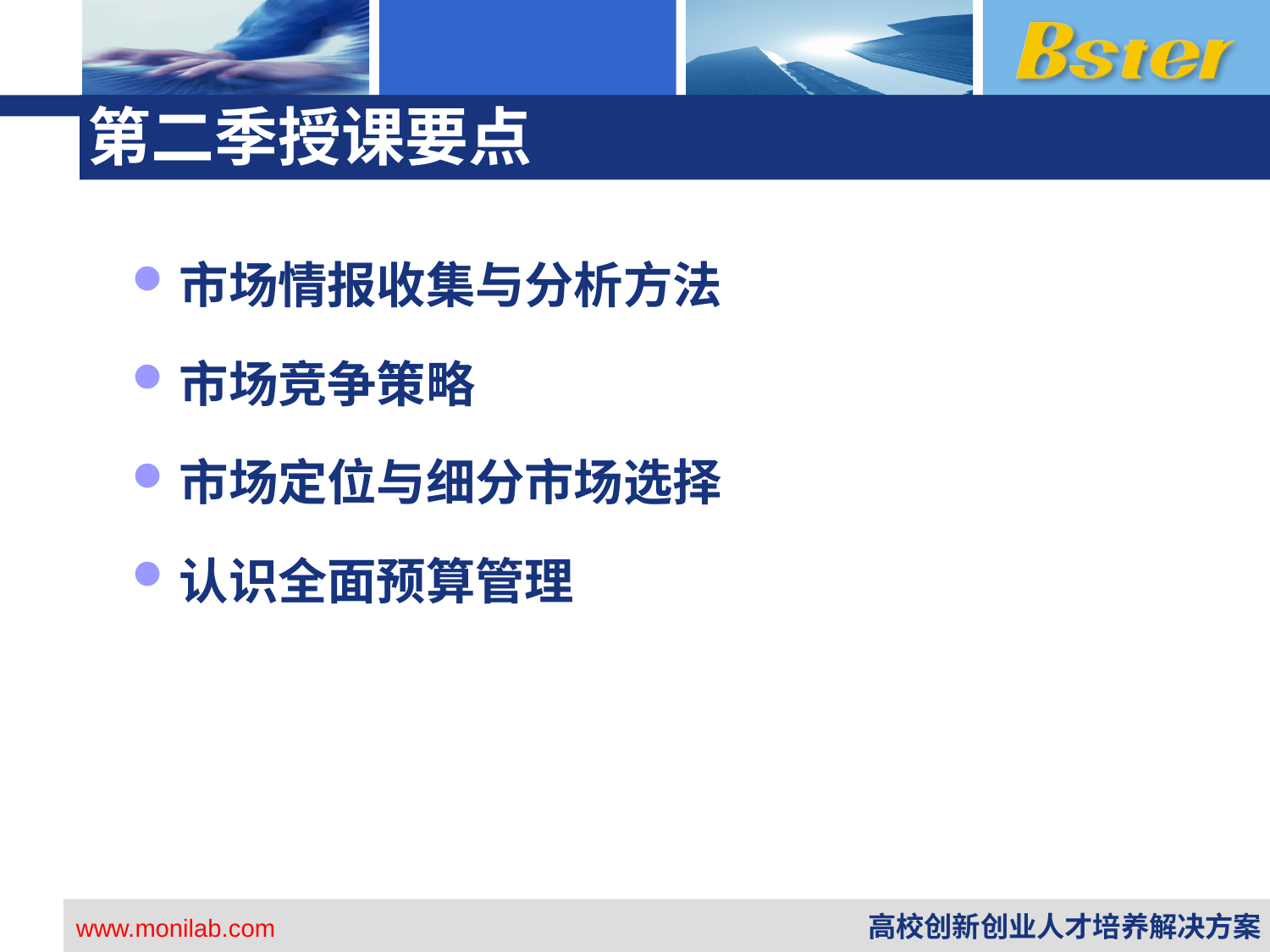

# 第二季授课要点
市场情报收集与分析方法
市场竞争策略
市场定位与细分市场选择
认识全面预算管理